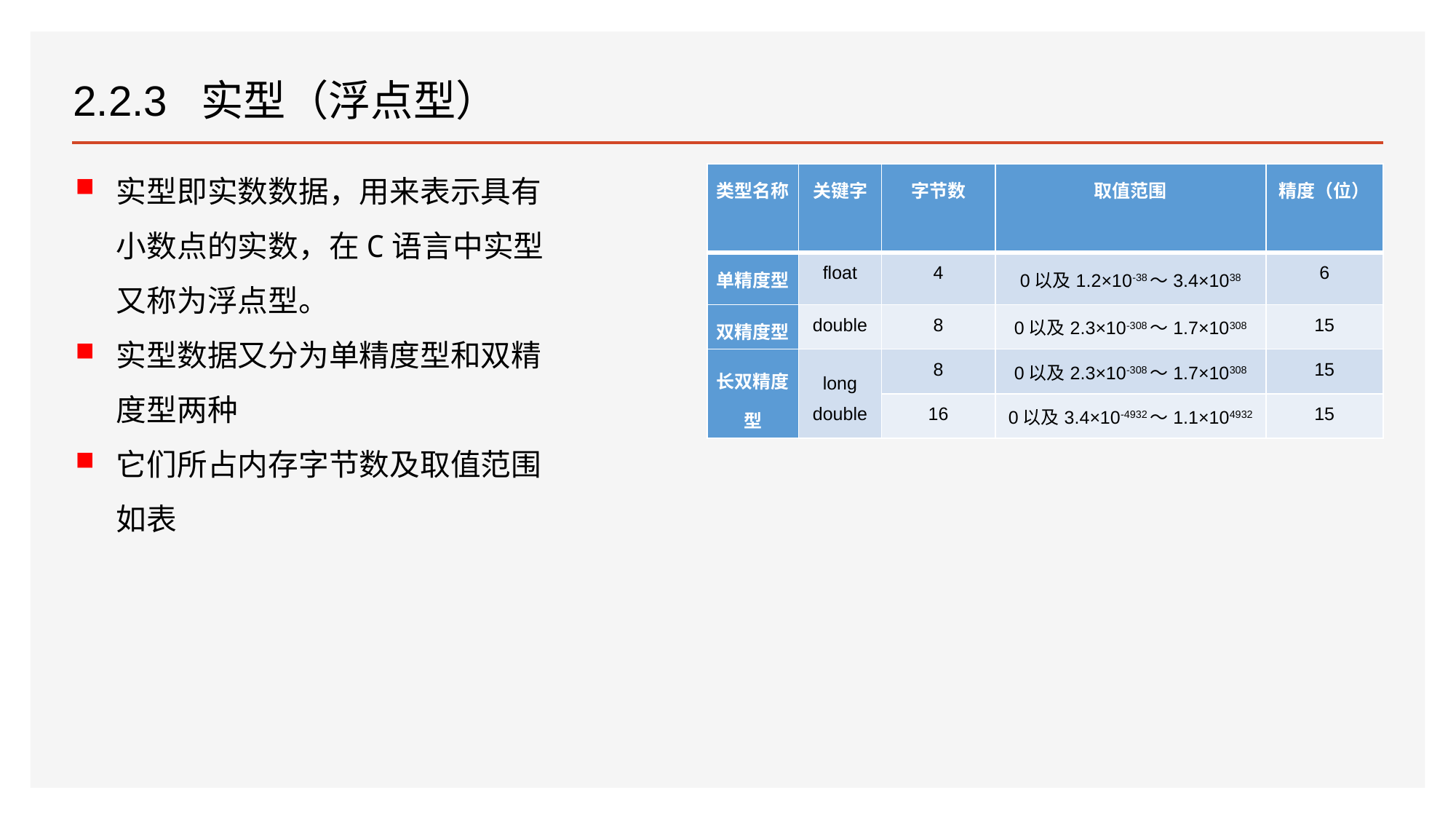

# 2.2.3  实型（浮点型）
实型即实数数据，用来表示具有小数点的实数，在C语言中实型又称为浮点型。
实型数据又分为单精度型和双精度型两种
它们所占内存字节数及取值范围如表
| 类型名称 | 关键字 | 字节数 | 取值范围 | 精度（位） |
| --- | --- | --- | --- | --- |
| 单精度型 | float | 4 | 0以及1.2×10-38～3.4×1038 | 6 |
| 双精度型 | double | 8 | 0以及2.3×10-308～1.7×10308 | 15 |
| 长双精度型 | long double | 8 | 0以及2.3×10-308～1.7×10308 | 15 |
|  |  | 16 | 0以及3.4×10-4932～1.1×104932 | 15 |